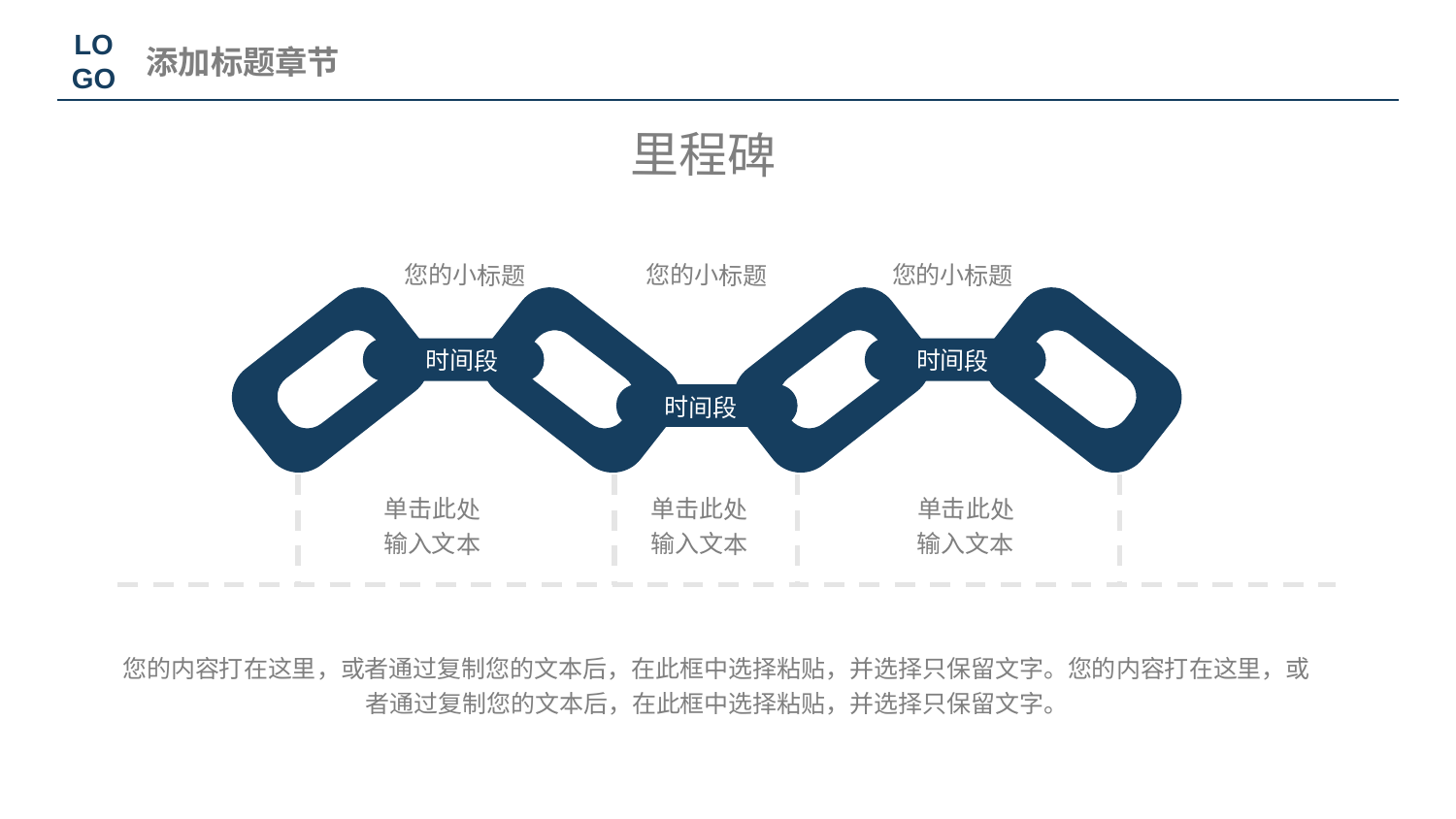

LO
GO
添加标题章节
里程碑
您的小标题
您的小标题
您的小标题

时间段
时间段

时间段

单击此处输入文本
单击此处输入文本
单击此处输入文本
您的内容打在这里，或者通过复制您的文本后，在此框中选择粘贴，并选择只保留文字。您的内容打在这里，或者通过复制您的文本后，在此框中选择粘贴，并选择只保留文字。